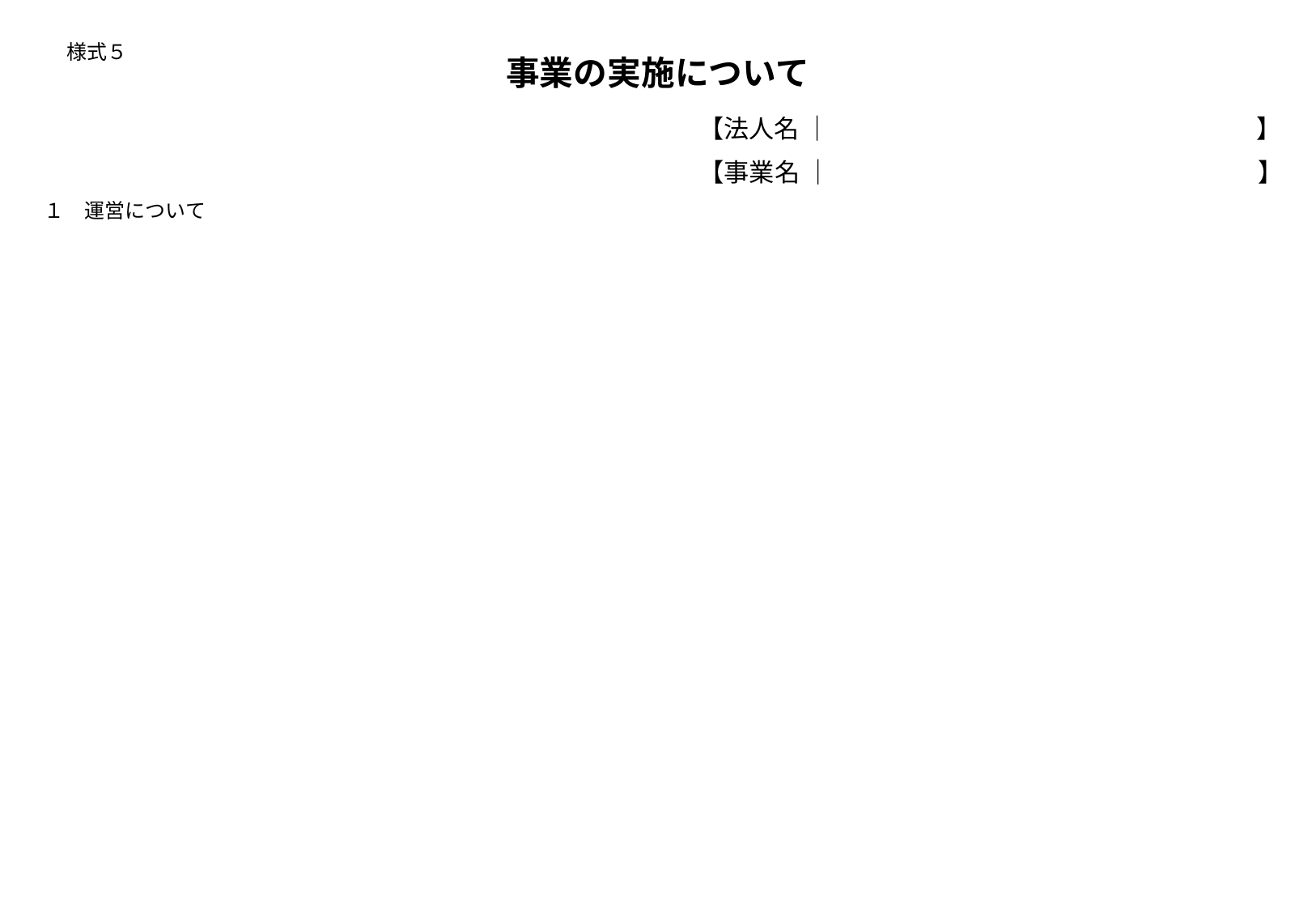

# 様式５
事業の実施について
【法人名 ｜　　　　　　　　　　　　　　　　　】
【事業名 ｜　　　　　　　　　　　　　　    　　】
１　運営について